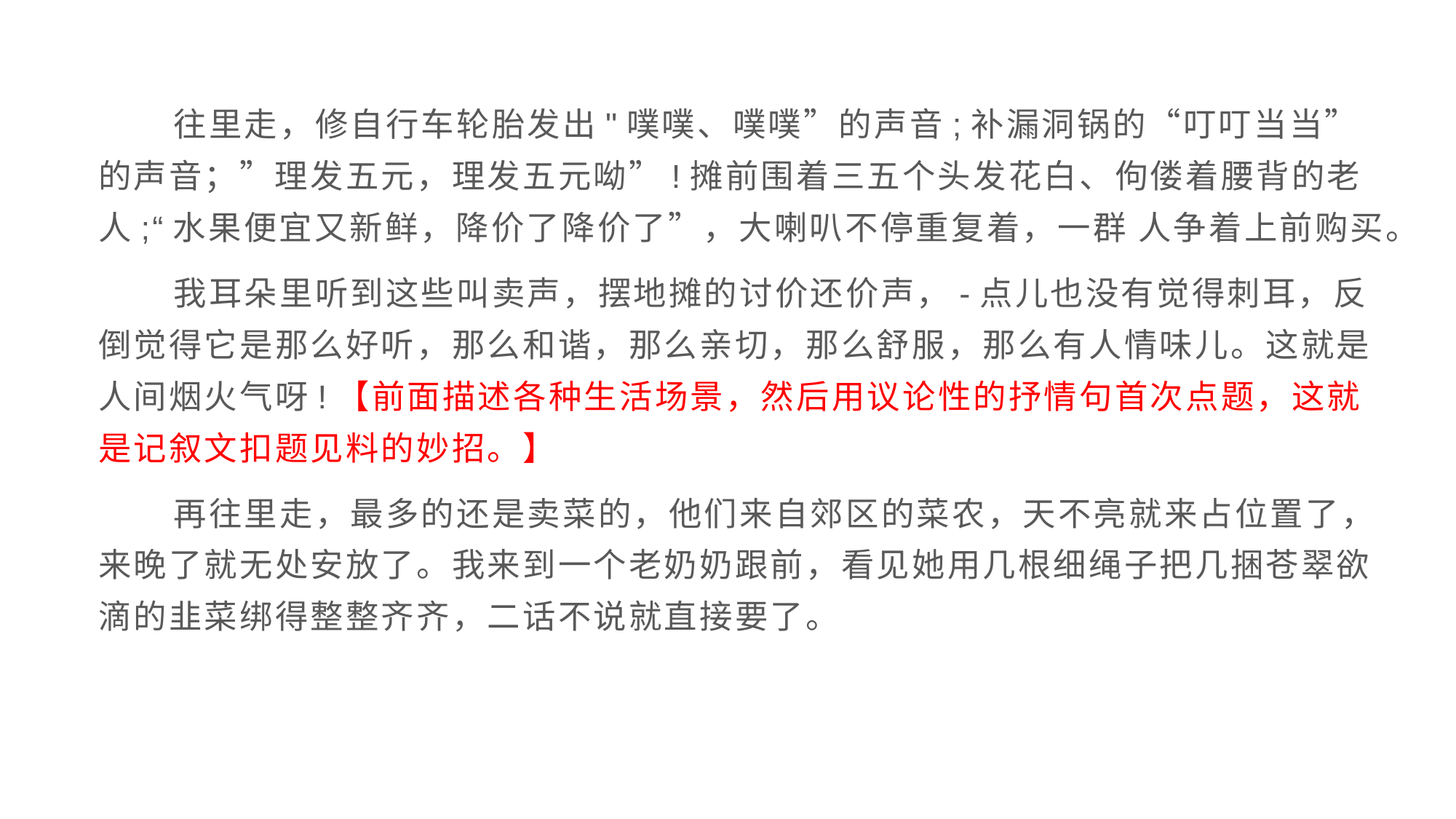

往里走，修自行车轮胎发出"噗噗、噗噗”的声音;补漏洞锅的“叮叮当当”的声音；”理发五元，理发五元呦”!摊前围着三五个头发花白、佝偻着腰背的老人;“水果便宜又新鲜，降价了降价了”，大喇叭不停重复着，一群 人争着上前购买。
       我耳朵里听到这些叫卖声，摆地摊的讨价还价声，-点儿也没有觉得刺耳，反倒觉得它是那么好听，那么和谐，那么亲切，那么舒服，那么有人情味儿。这就是人间烟火气呀!【前面描述各种生活场景，然后用议论性的抒情句首次点题，这就是记叙文扣题见料的妙招。】
       再往里走，最多的还是卖菜的，他们来自郊区的菜农，天不亮就来占位置了，来晚了就无处安放了。我来到一个老奶奶跟前，看见她用几根细绳子把几捆苍翠欲滴的韭菜绑得整整齐齐，二话不说就直接要了。